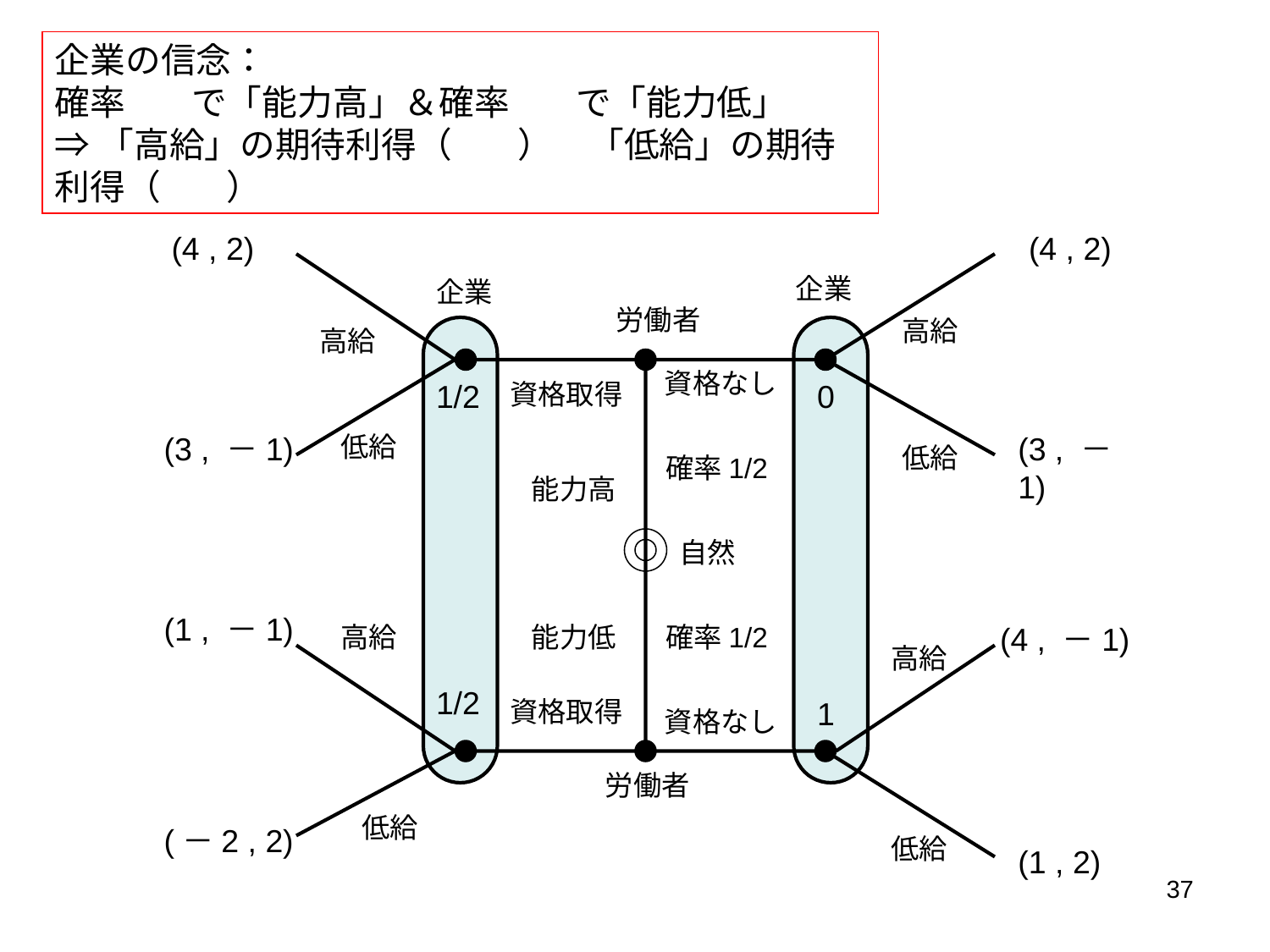

企業の信念：
確率1/2で「能力高」＆確率1/2で「能力低」
⇒「高給」の期待利得（1/2）＝「低給」の期待利得（1/2）
(4 , 2)
(4 , 2)

企業
企業
労働者
高給
高給

資格なし

1/2
資格取得
0
(3 , －1)
低給
(3 , －1)
低給
確率1/2
能力高

自然

(1 , －1)
高給
能力低
確率1/2
(4 , －1)
高給

1/2
資格取得
1
資格なし

労働者
低給
(－2 , 2)
低給
(1 , 2)
37